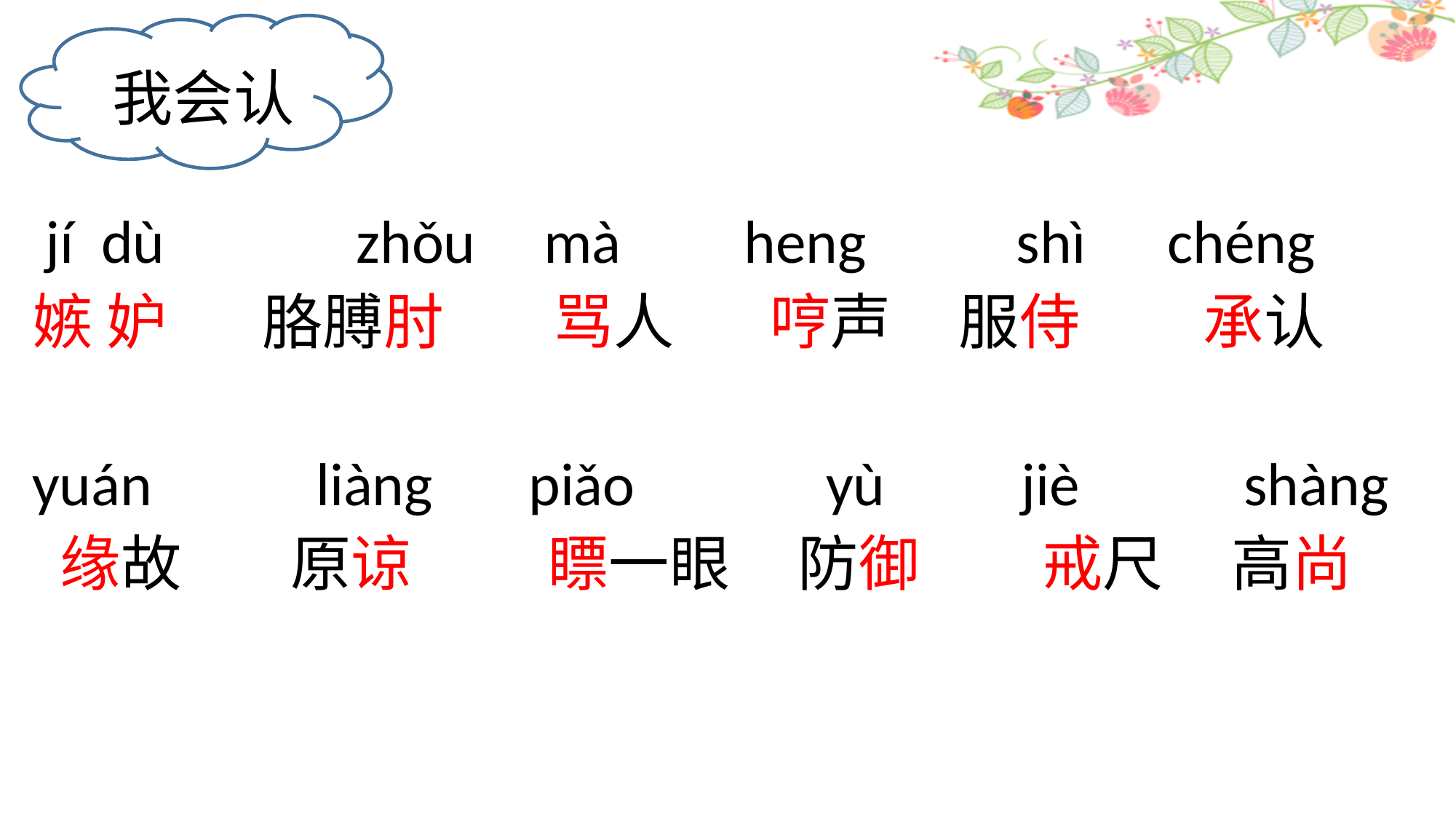

我会认
 jí  dù              zhǒu     mà         heng           shì      chéng
嫉 妒       胳膊肘        骂人       哼声     服侍         承认

yuán            liàng       piǎo              yù          jiè            shàng
 缘故        原谅          瞟一眼     防御         戒尺     高尚